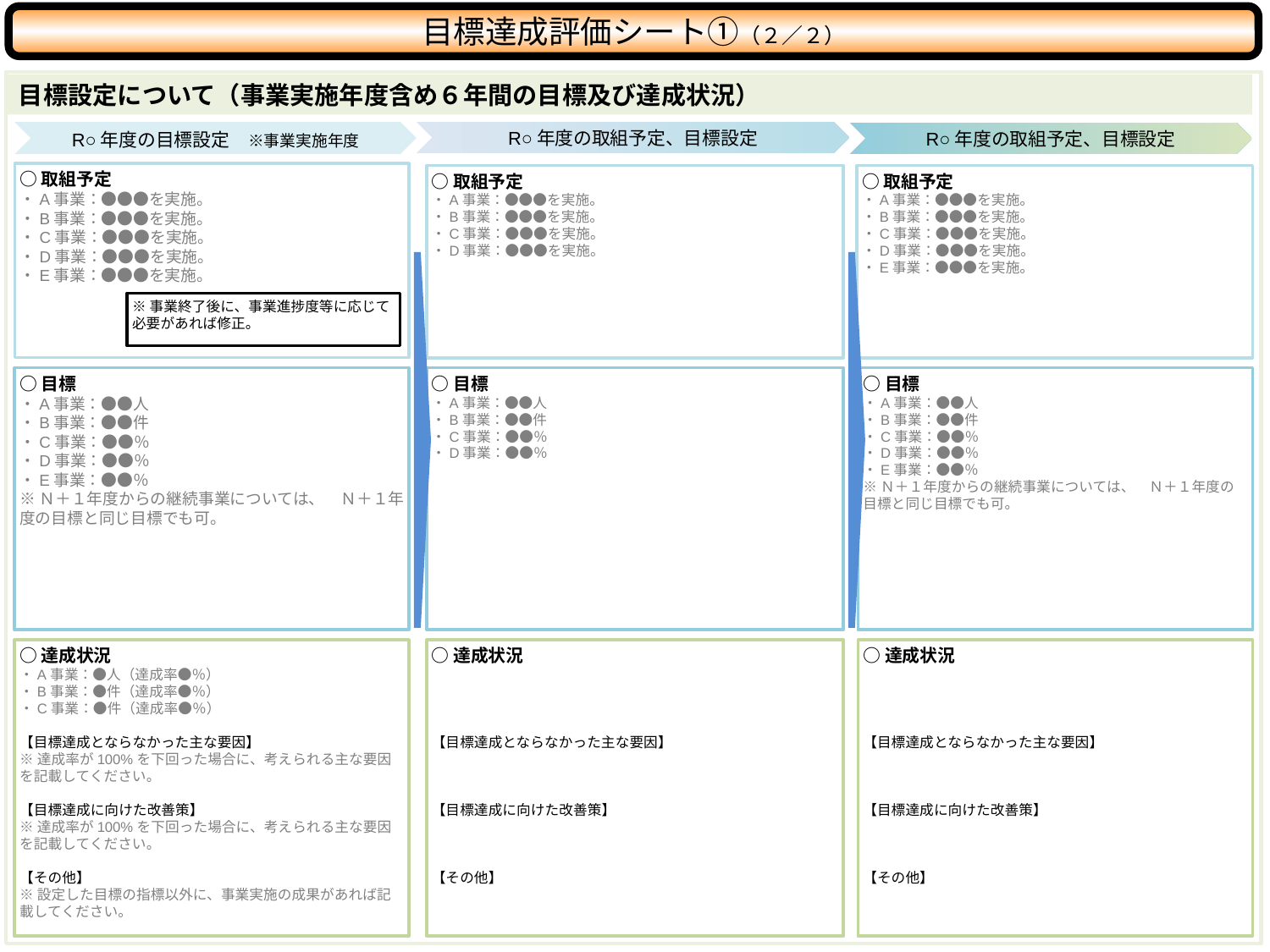

目標達成評価シート①（２／２）

目標設定について（事業実施年度含め６年間の目標及び達成状況）
R○年度の取組予定、目標設定
R○年度の目標設定　※事業実施年度
R○年度の取組予定、目標設定
○取組予定
・A事業：●●●を実施。
・B事業：●●●を実施。
・C事業：●●●を実施。
・D事業：●●●を実施。
・E事業：●●●を実施。
○取組予定
・A事業：●●●を実施。
・B事業：●●●を実施。
・C事業：●●●を実施。
・D事業：●●●を実施。
○取組予定
・A事業：●●●を実施。
・B事業：●●●を実施。
・C事業：●●●を実施。
・D事業：●●●を実施。
・E事業：●●●を実施。

※事業終了後に、事業進捗度等に応じて必要があれば修正。
○目標
・A事業：●●人
・B事業：●●件
・C事業：●●％
・D事業：●●％
・E事業：●●％
※Ｎ＋１年度からの継続事業については、　Ｎ＋１年度の目標と同じ目標でも可。

○目標
・A事業：●●人
・B事業：●●件
・C事業：●●％
・D事業：●●％
○目標
・A事業：●●人
・B事業：●●件
・C事業：●●％
・D事業：●●％
・E事業：●●％
※Ｎ＋１年度からの継続事業については、　Ｎ＋１年度の目標と同じ目標でも可。

○達成状況
・A事業：●人（達成率●％）
・B事業：●件（達成率●％）
・C事業：●件（達成率●％）

【目標達成とならなかった主な要因】
※達成率が100%を下回った場合に、考えられる主な要因を記載してください。

【目標達成に向けた改善策】
※達成率が100%を下回った場合に、考えられる主な要因を記載してください。

【その他】
※設定した目標の指標以外に、事業実施の成果があれば記載してください。

○達成状況

【目標達成とならなかった主な要因】

【目標達成に向けた改善策】

【その他】

○達成状況

【目標達成とならなかった主な要因】

【目標達成に向けた改善策】

【その他】